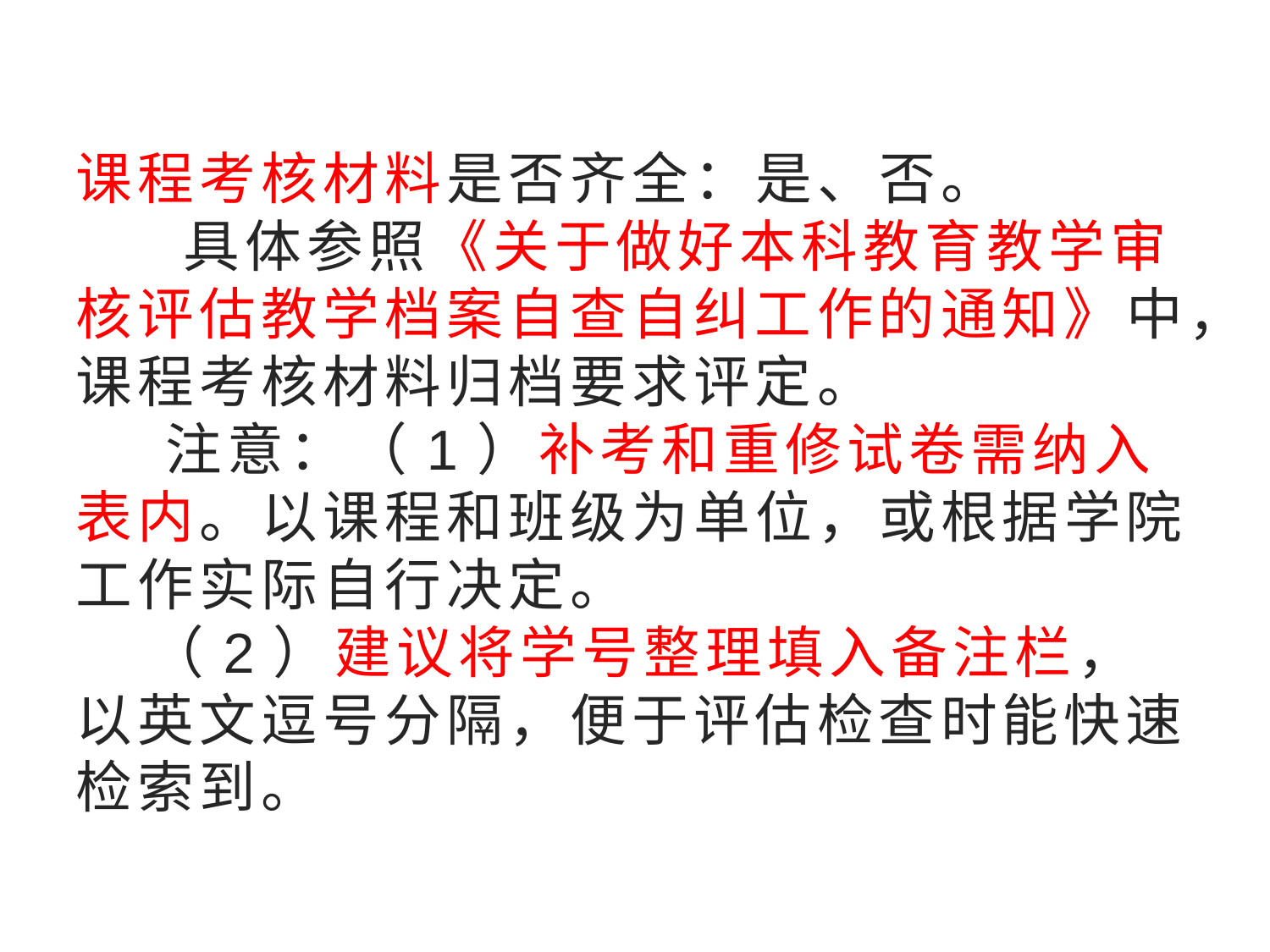

# 课程考核材料是否齐全：是、否。 具体参照《关于做好本科教育教学审核评估教学档案自查自纠工作的通知》中，课程考核材料归档要求评定。 注意：（1）补考和重修试卷需纳入表内。以课程和班级为单位，或根据学院工作实际自行决定。 （2）建议将学号整理填入备注栏，以英文逗号分隔，便于评估检查时能快速检索到。